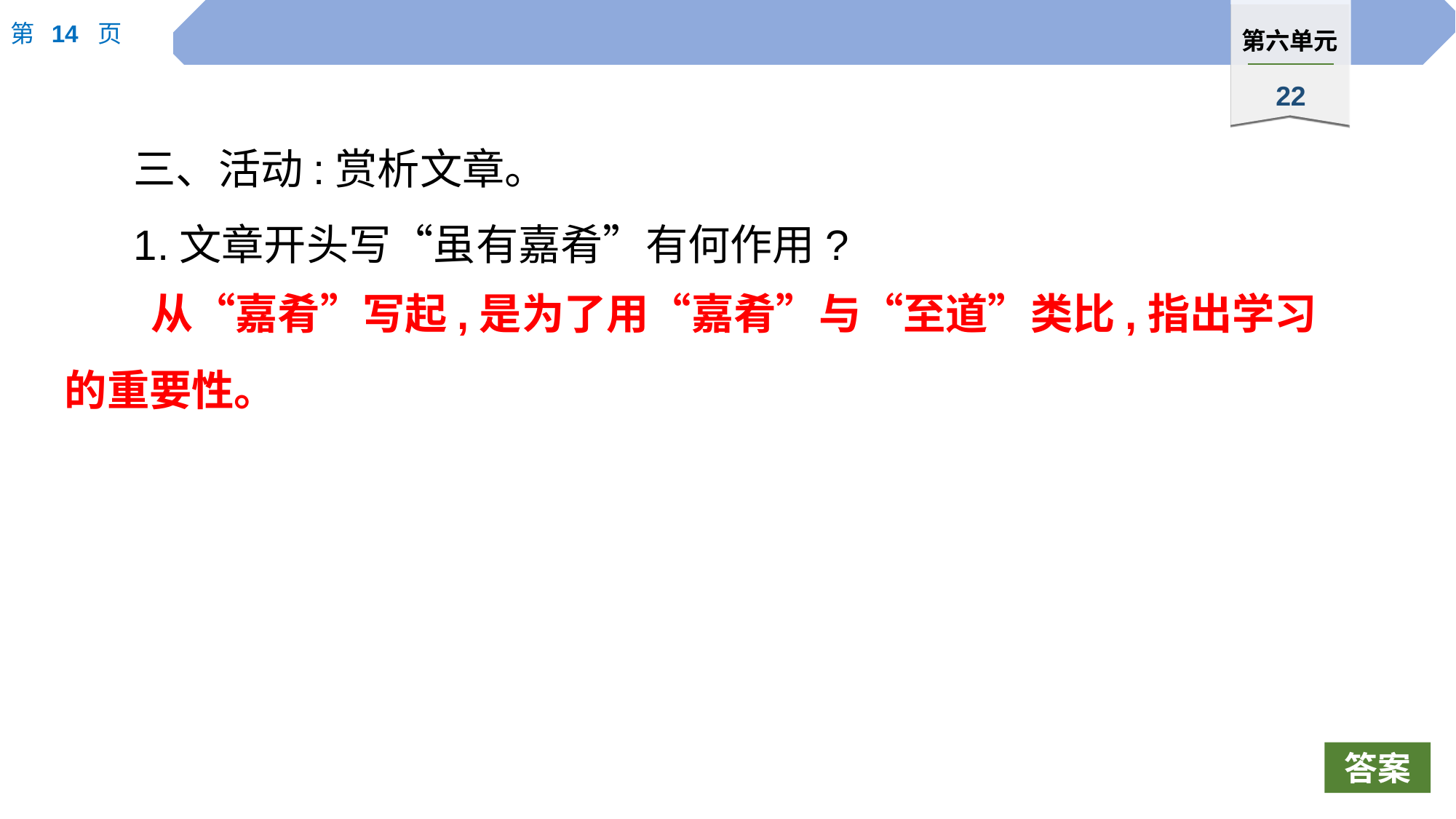

三、活动:赏析文章。
1.文章开头写“虽有嘉肴”有何作用?
从“嘉肴”写起,是为了用“嘉肴”与“至道”类比,指出学习的重要性。
答案